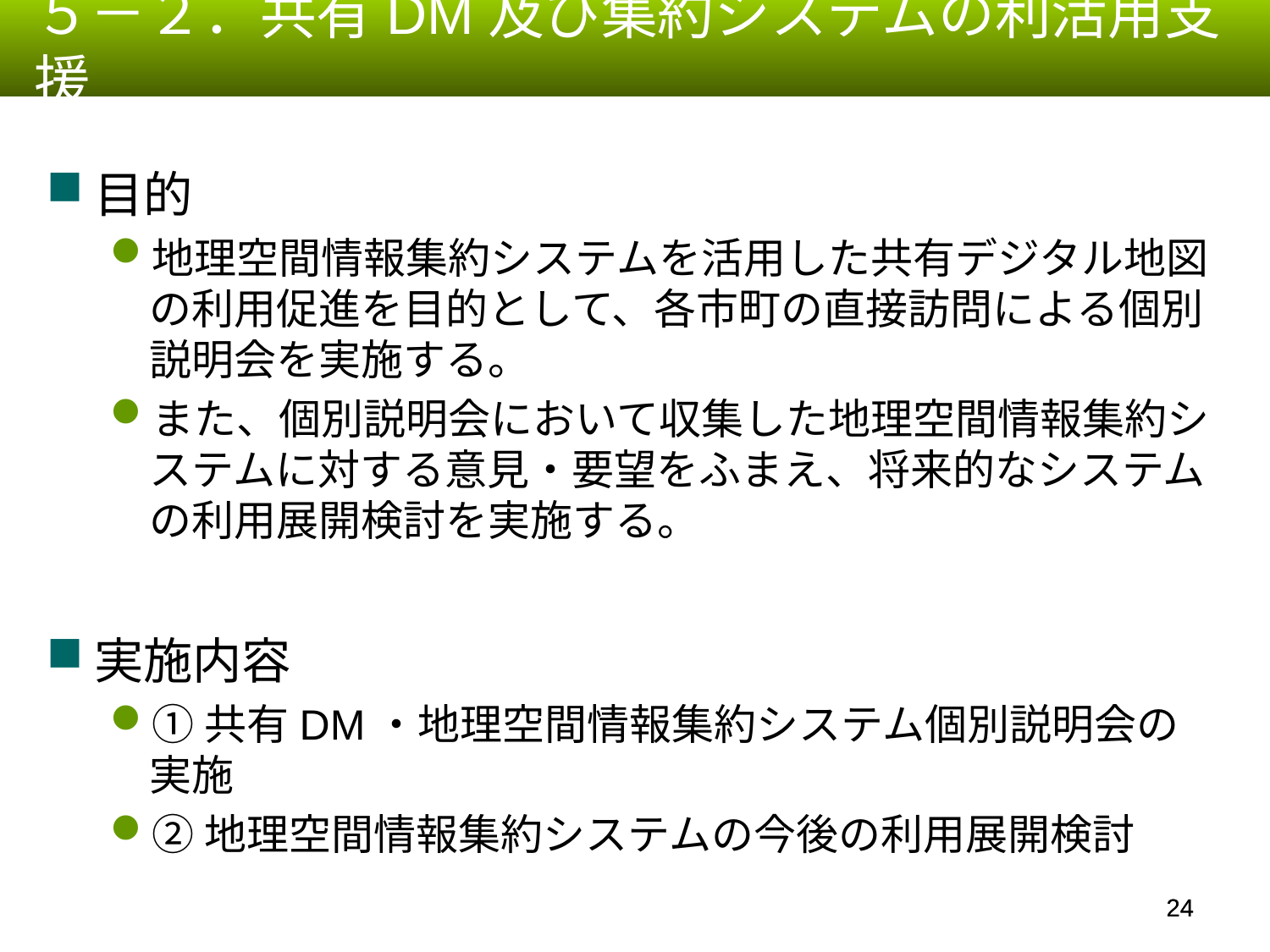

５－２．共有DM及び集約システムの利活用支援
目的
地理空間情報集約システムを活用した共有デジタル地図の利用促進を目的として、各市町の直接訪問による個別説明会を実施する。
また、個別説明会において収集した地理空間情報集約システムに対する意見・要望をふまえ、将来的なシステムの利用展開検討を実施する。

実施内容
①共有DM・地理空間情報集約システム個別説明会の実施
②地理空間情報集約システムの今後の利用展開検討

24
24